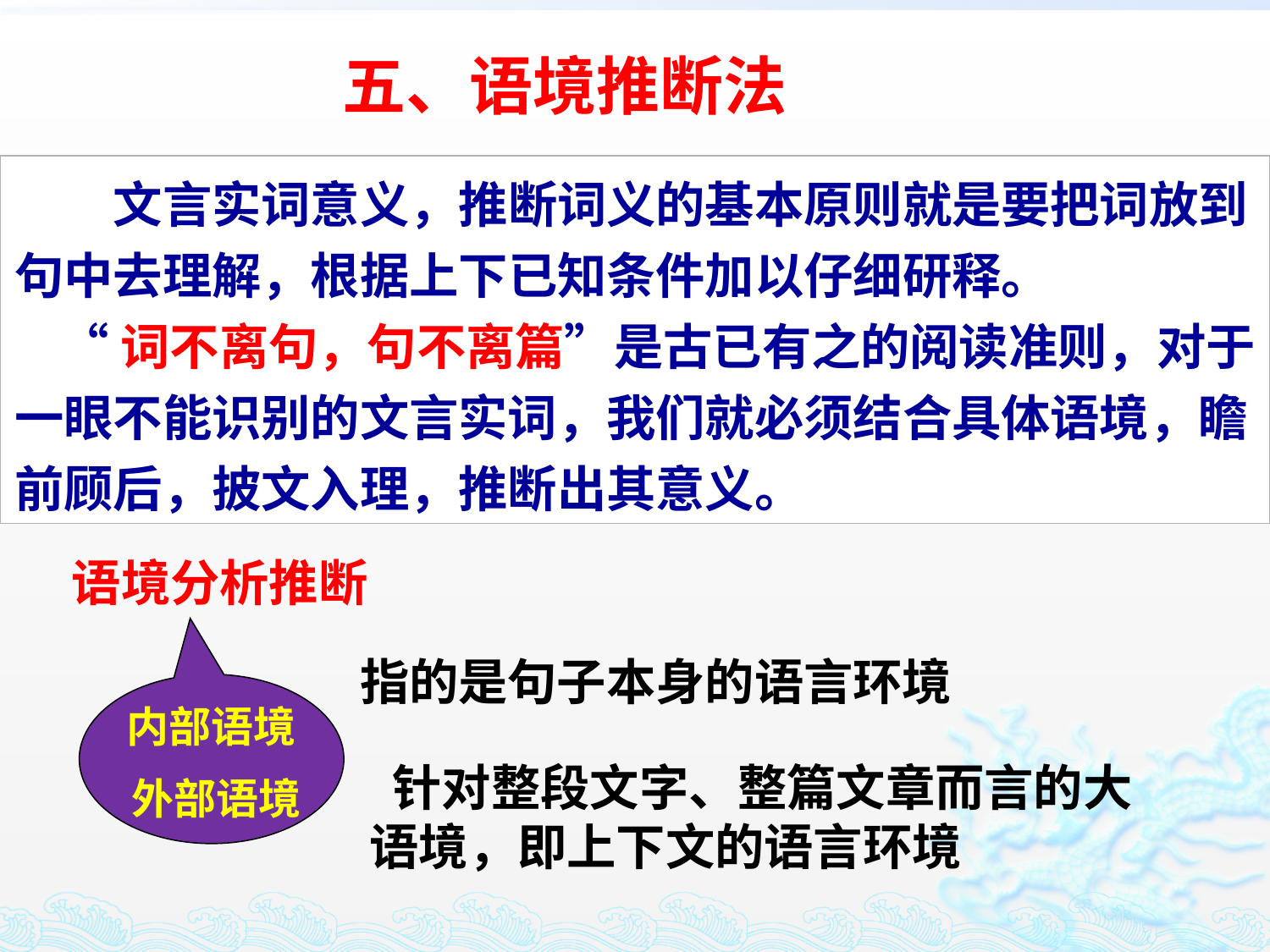

五、语境推断法
　　文言实词意义，推断词义的基本原则就是要把词放到句中去理解，根据上下已知条件加以仔细研释。
    “词不离句，句不离篇”是古已有之的阅读准则，对于一眼不能识别的文言实词，我们就必须结合具体语境，瞻前顾后，披文入理，推断出其意义。
语境分析推断
指的是句子本身的语言环境

 内部语境
 外部语境
 针对整段文字、整篇文章而言的大语境，即上下文的语言环境